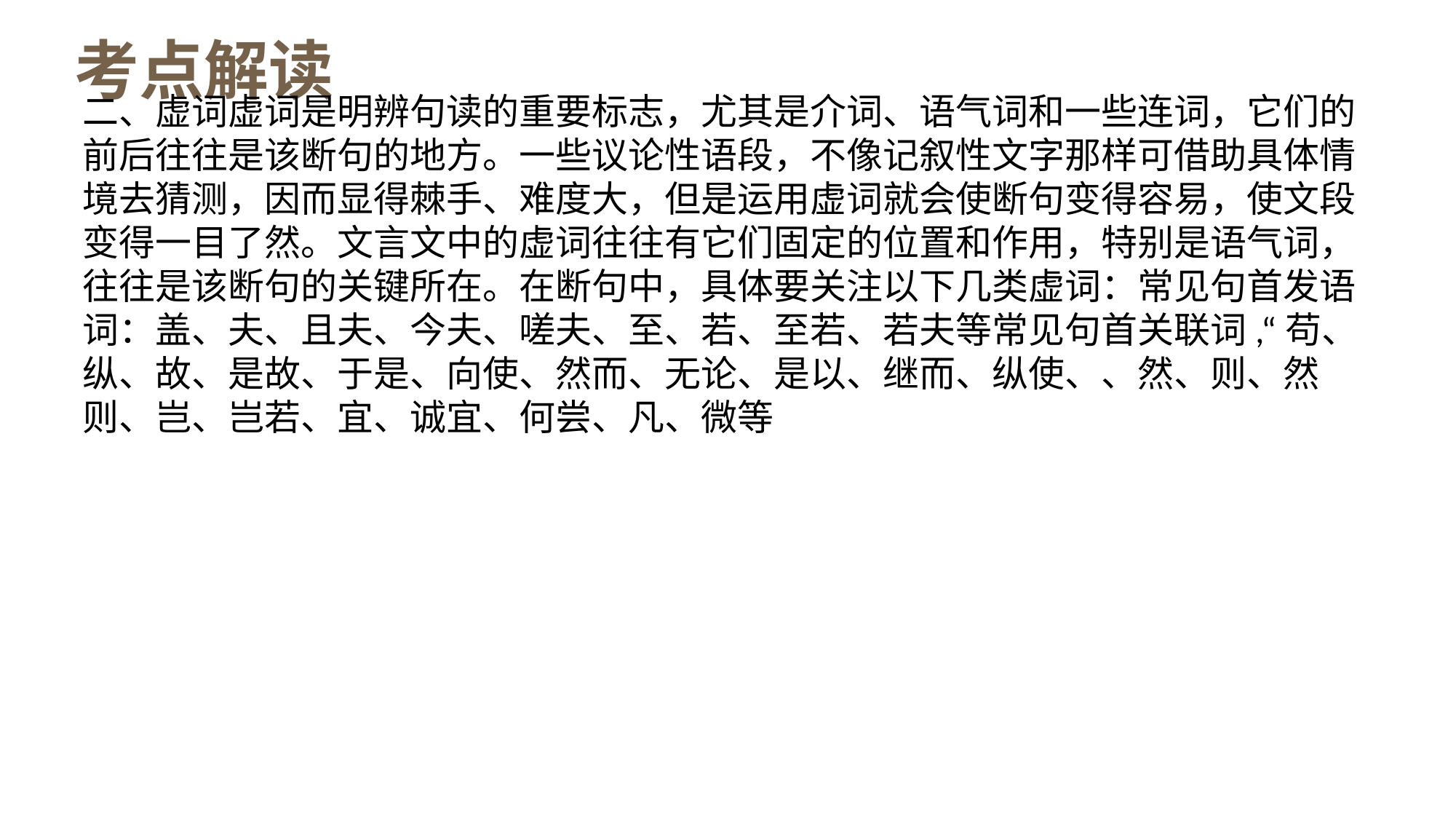

考点解读
二、虚词虚词是明辨句读的重要标志，尤其是介词、语气词和一些连词，它们的前后往往是该断句的地方。一些议论性语段，不像记叙性文字那样可借助具体情境去猜测，因而显得棘手、难度大，但是运用虚词就会使断句变得容易，使文段变得一目了然。文言文中的虚词往往有它们固定的位置和作用，特别是语气词，往往是该断句的关键所在。在断句中，具体要关注以下几类虚词：常见句首发语词：盖、夫、且夫、今夫、嗟夫、至、若、至若、若夫等常见句首关联词,“苟、纵、故、是故、于是、向使、然而、无论、是以、继而、纵使、、然、则、然则、岂、岂若、宜、诚宜、何尝、凡、微等